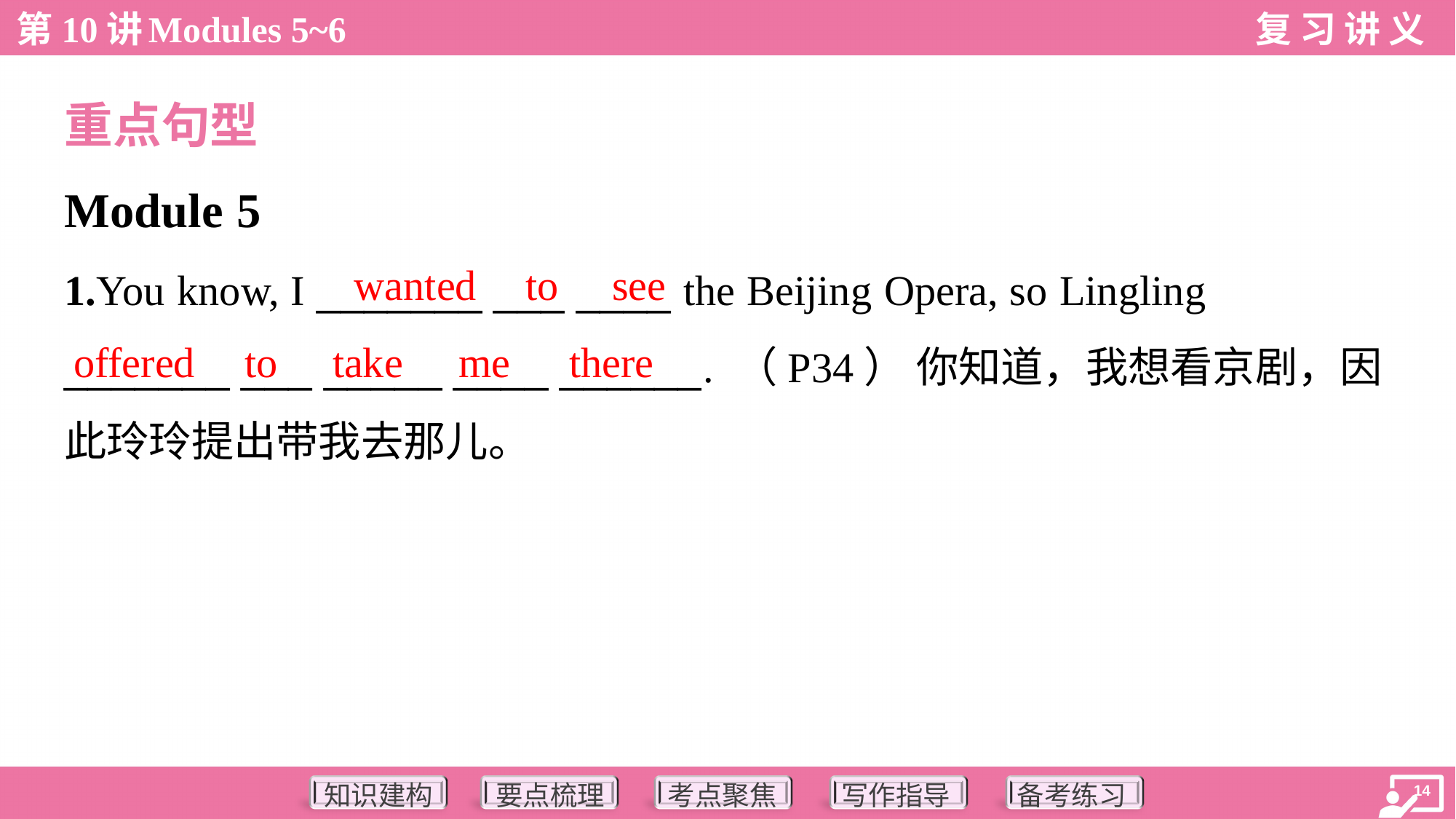

重点句型
Module 5
wanted
to
see
1.You know, I _______ ___ ____ the Beijing Opera, so Lingling
_______ ___ _____ ____ ______. （P34） 你知道，我想看京剧，因
此玲玲提出带我去那儿。
offered
to
take
me
there